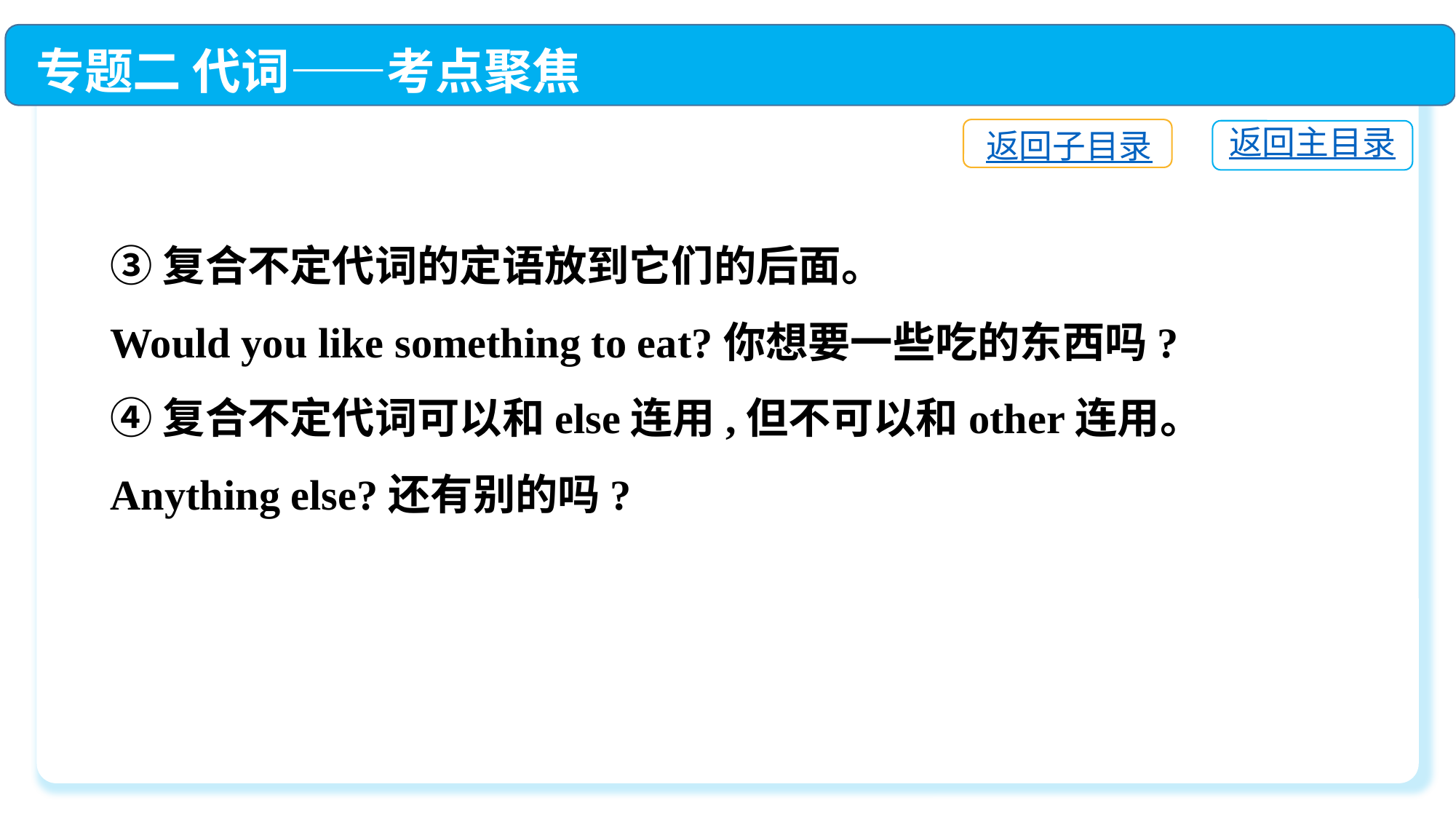

专题二 代词——考点聚焦

返回子目录
返回主目录
③复合不定代词的定语放到它们的后面。
Would you like something to eat?你想要一些吃的东西吗?
④复合不定代词可以和else连用,但不可以和other连用。
Anything else?还有别的吗?